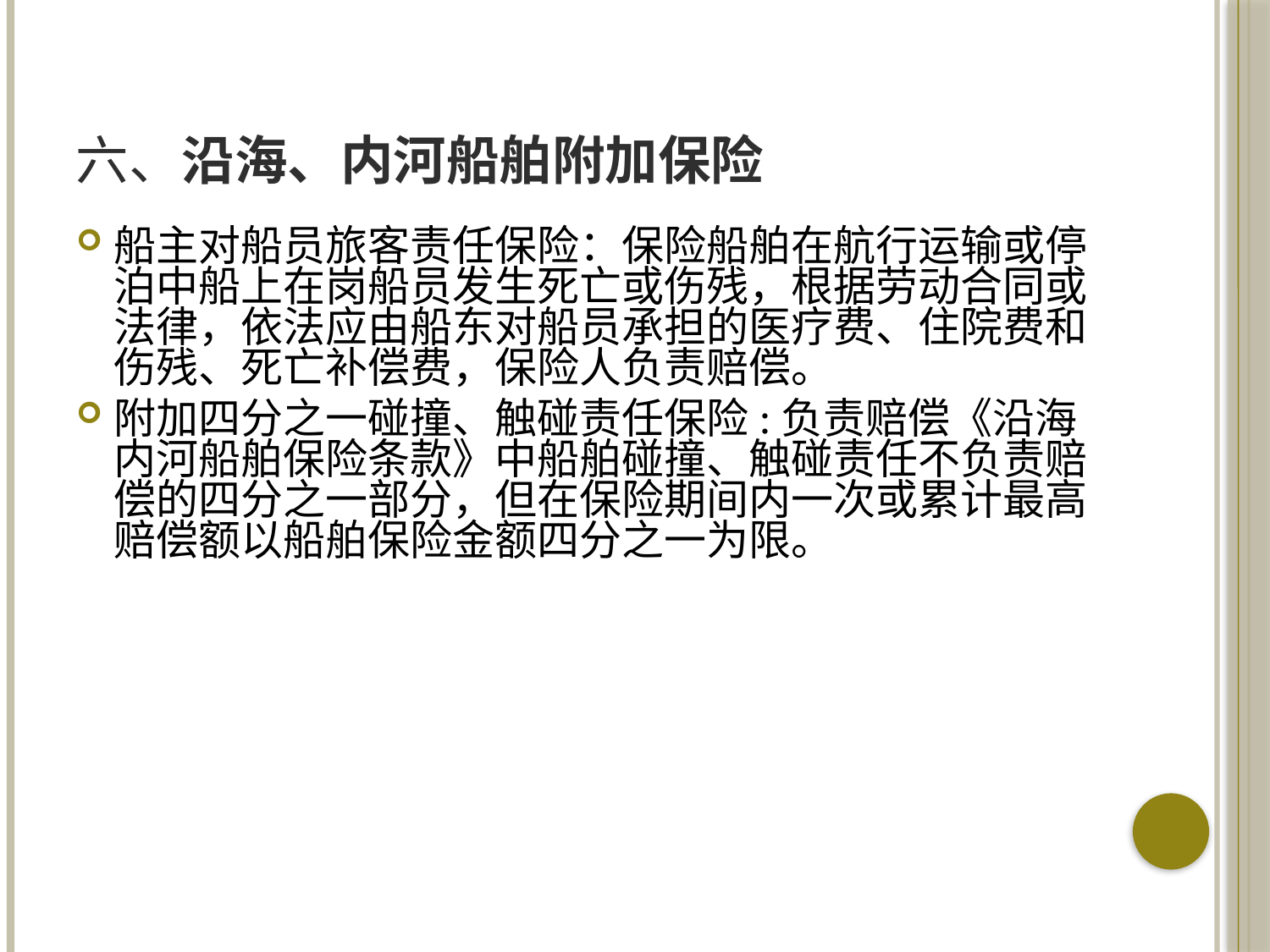

# 六、沿海、内河船舶附加保险
船主对船员旅客责任保险：保险船舶在航行运输或停泊中船上在岗船员发生死亡或伤残，根据劳动合同或法律，依法应由船东对船员承担的医疗费、住院费和伤残、死亡补偿费，保险人负责赔偿。
附加四分之一碰撞、触碰责任保险:负责赔偿《沿海内河船舶保险条款》中船舶碰撞、触碰责任不负责赔偿的四分之一部分，但在保险期间内一次或累计最高赔偿额以船舶保险金额四分之一为限。